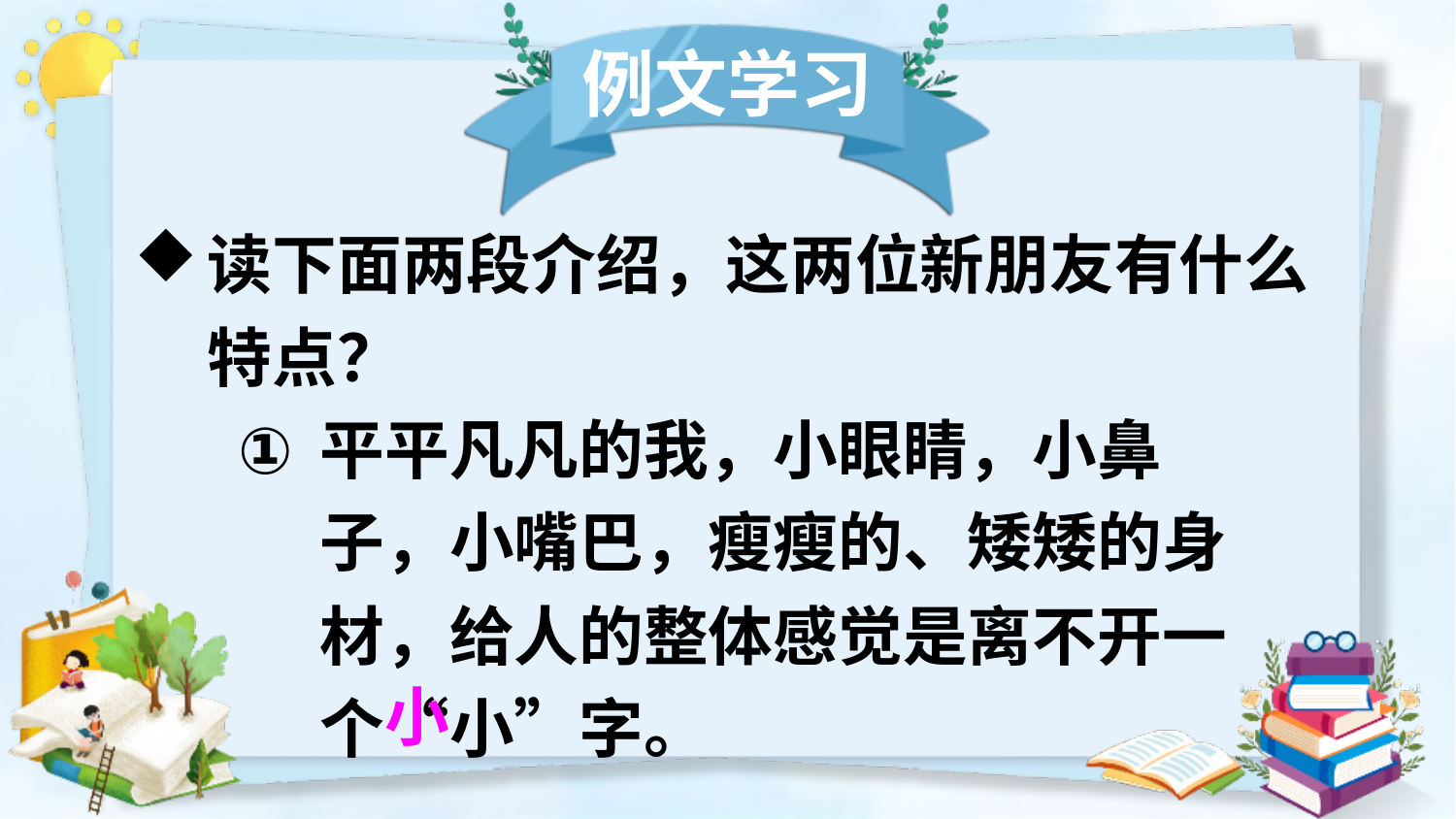

例文学习
读下面两段介绍，这两位新朋友有什么特点？
平平凡凡的我，小眼睛，小鼻子，小嘴巴，瘦瘦的、矮矮的身材，给人的整体感觉是离不开一个“小”字。
小